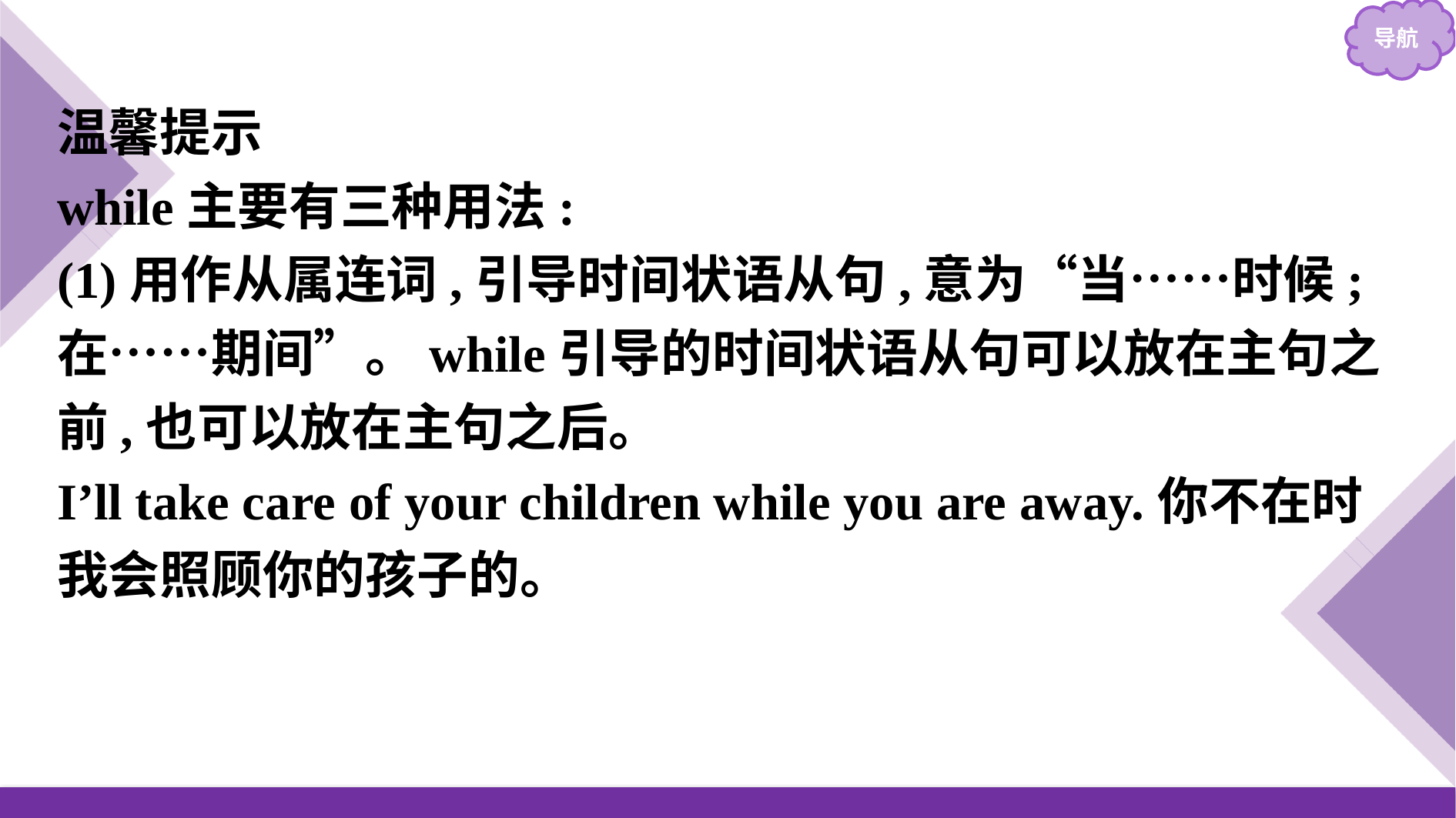

温馨提示
while主要有三种用法:
(1)用作从属连词,引导时间状语从句,意为“当……时候;在……期间”。while引导的时间状语从句可以放在主句之前,也可以放在主句之后。
I’ll take care of your children while you are away.你不在时我会照顾你的孩子的。